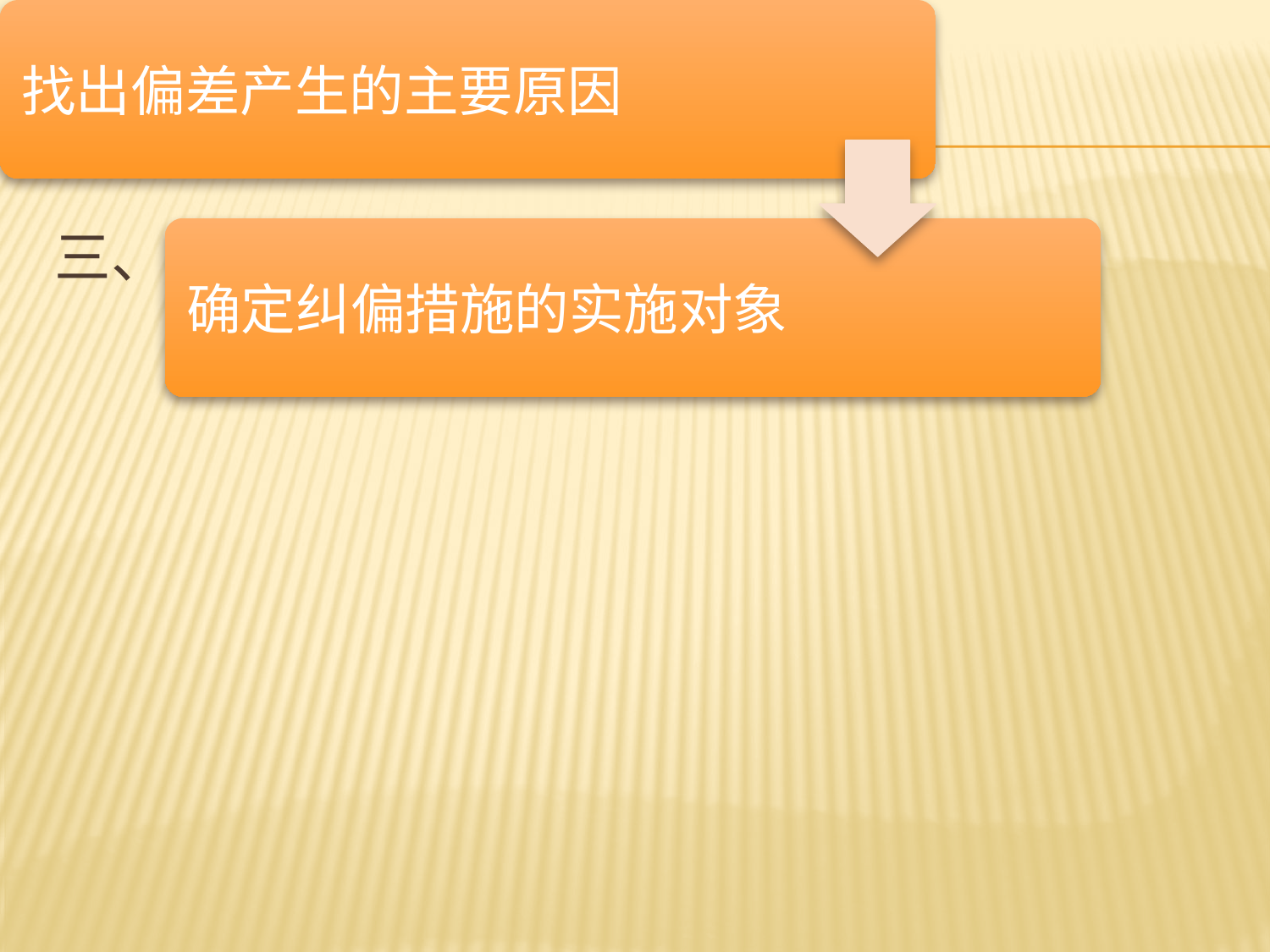

# 第二节控制过程
三、对偏差进行分析

找出偏差产生的主要原因
确定纠偏措施的实施对象